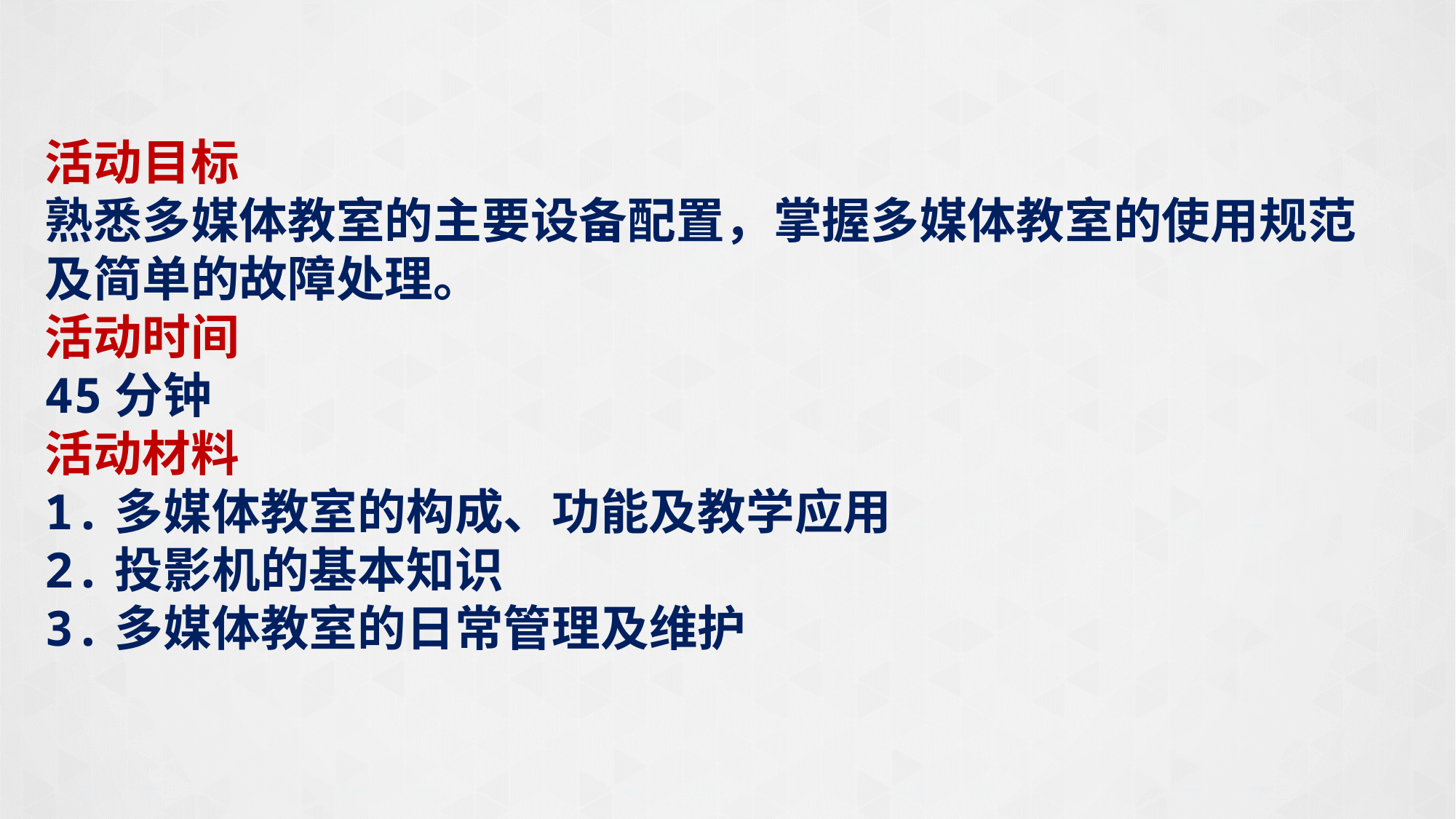

活动目标
熟悉多媒体教室的主要设备配置，掌握多媒体教室的使用规范及简单的故障处理。
活动时间
45分钟
活动材料
1.多媒体教室的构成、功能及教学应用
2.投影机的基本知识
3.多媒体教室的日常管理及维护